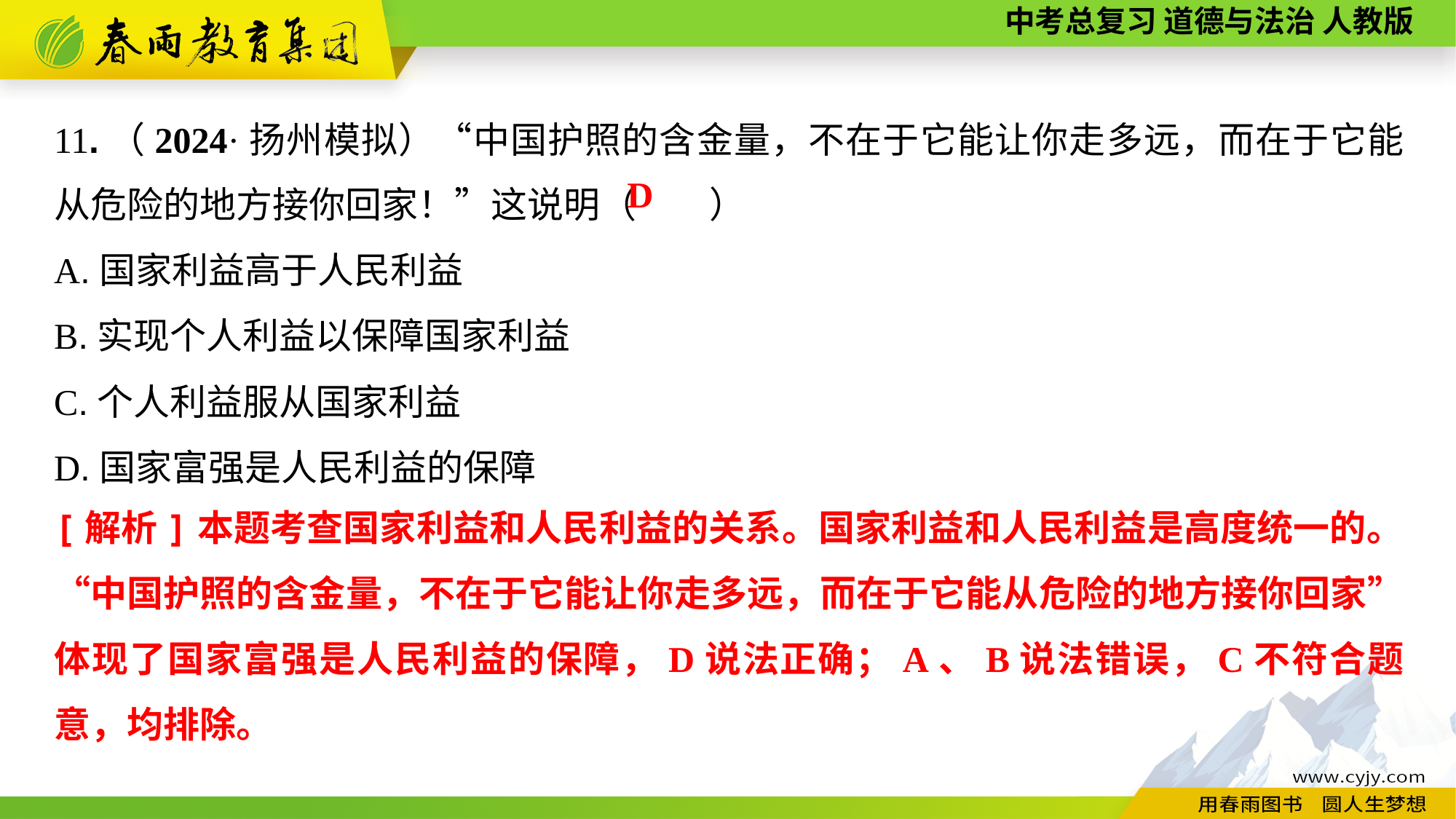

11.（2024·扬州模拟）“中国护照的含金量，不在于它能让你走多远，而在于它能从危险的地方接你回家！”这说明（　　）
A.国家利益高于人民利益
B.实现个人利益以保障国家利益
C.个人利益服从国家利益
D.国家富强是人民利益的保障
D
[解析]本题考查国家利益和人民利益的关系。国家利益和人民利益是高度统一的。“中国护照的含金量，不在于它能让你走多远，而在于它能从危险的地方接你回家”体现了国家富强是人民利益的保障，D说法正确；A、B说法错误，C不符合题意，均排除。